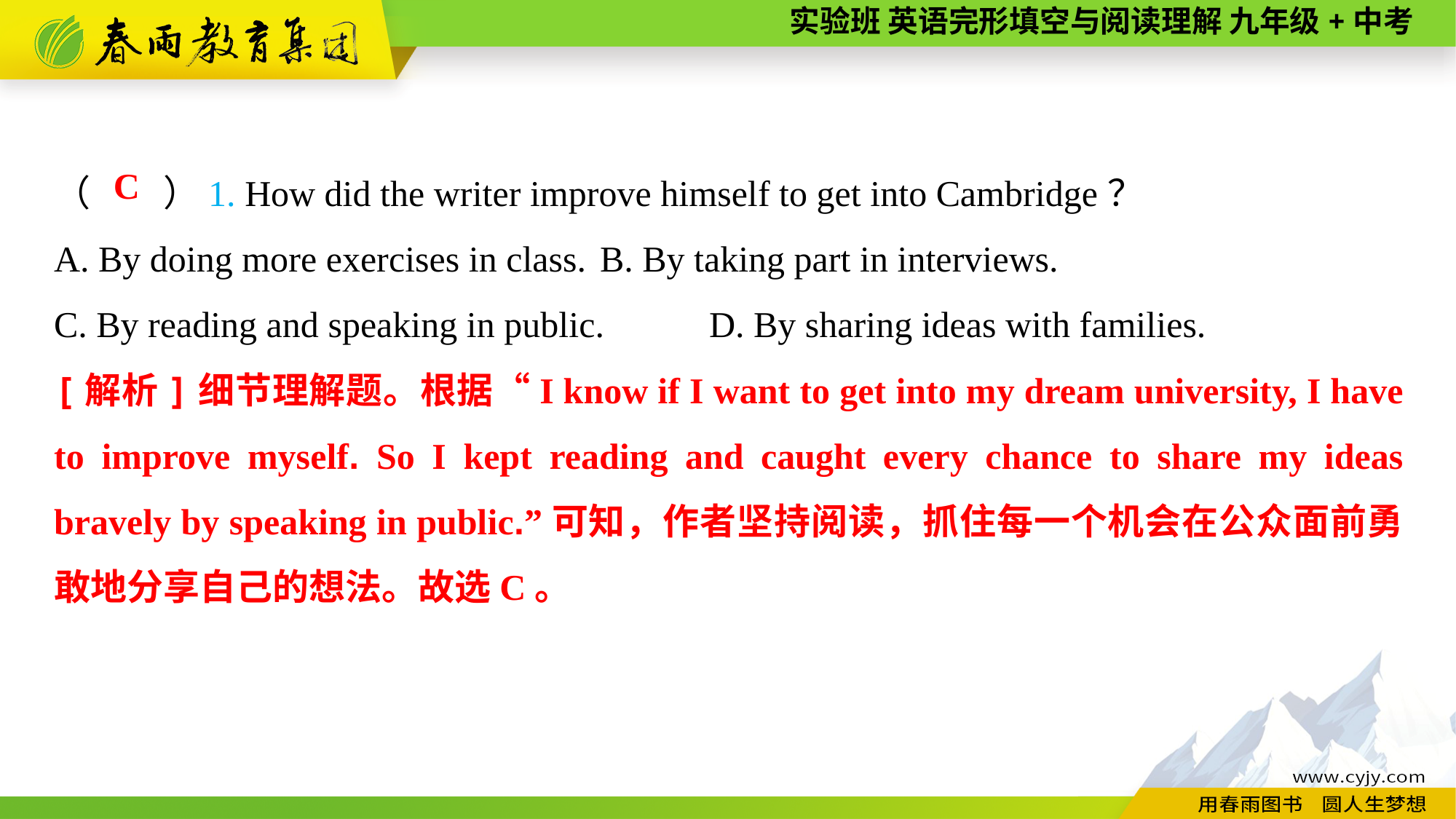

（　　）1. How did the writer improve himself to get into Cambridge？
A. By doing more exercises in class.	B. By taking part in interviews.
C. By reading and speaking in public.	D. By sharing ideas with families.
C
[解析]细节理解题。根据“I know if I want to get into my dream university, I have to improve myself. So I kept reading and caught every chance to share my ideas bravely by speaking in public.”可知，作者坚持阅读，抓住每一个机会在公众面前勇敢地分享自己的想法。故选C。